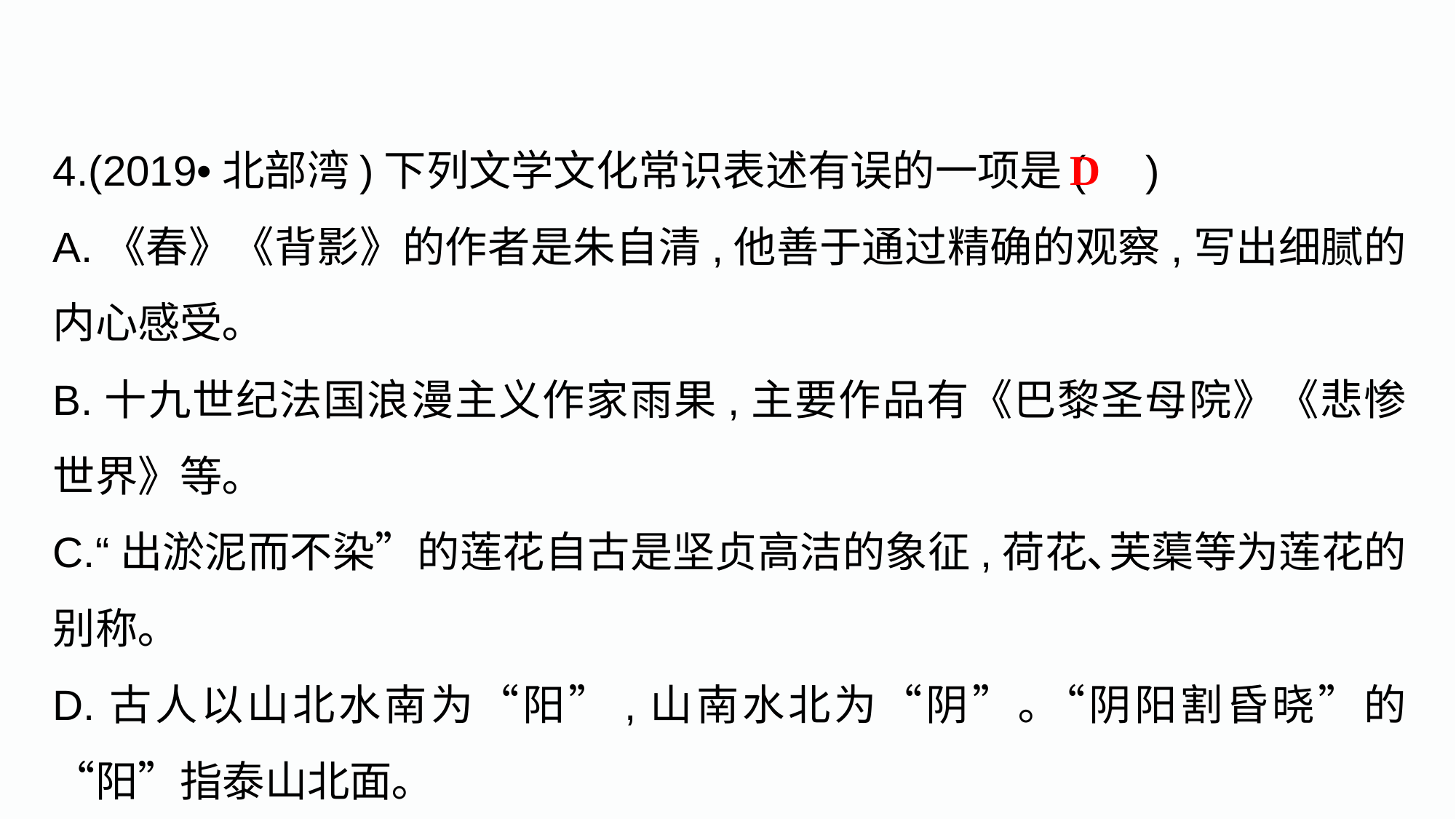

D
4.(2019•北部湾)下列文学文化常识表述有误的一项是(     )
A.《春》《背影》的作者是朱自清,他善于通过精确的观察,写出细腻的内心感受｡
B.十九世纪法国浪漫主义作家雨果,主要作品有《巴黎圣母院》《悲惨世界》等｡
C.“出淤泥而不染”的莲花自古是坚贞高洁的象征,荷花､芙蕖等为莲花的别称｡
D.古人以山北水南为“阳”,山南水北为“阴”｡“阴阳割昏晓”的“阳”指泰山北面｡